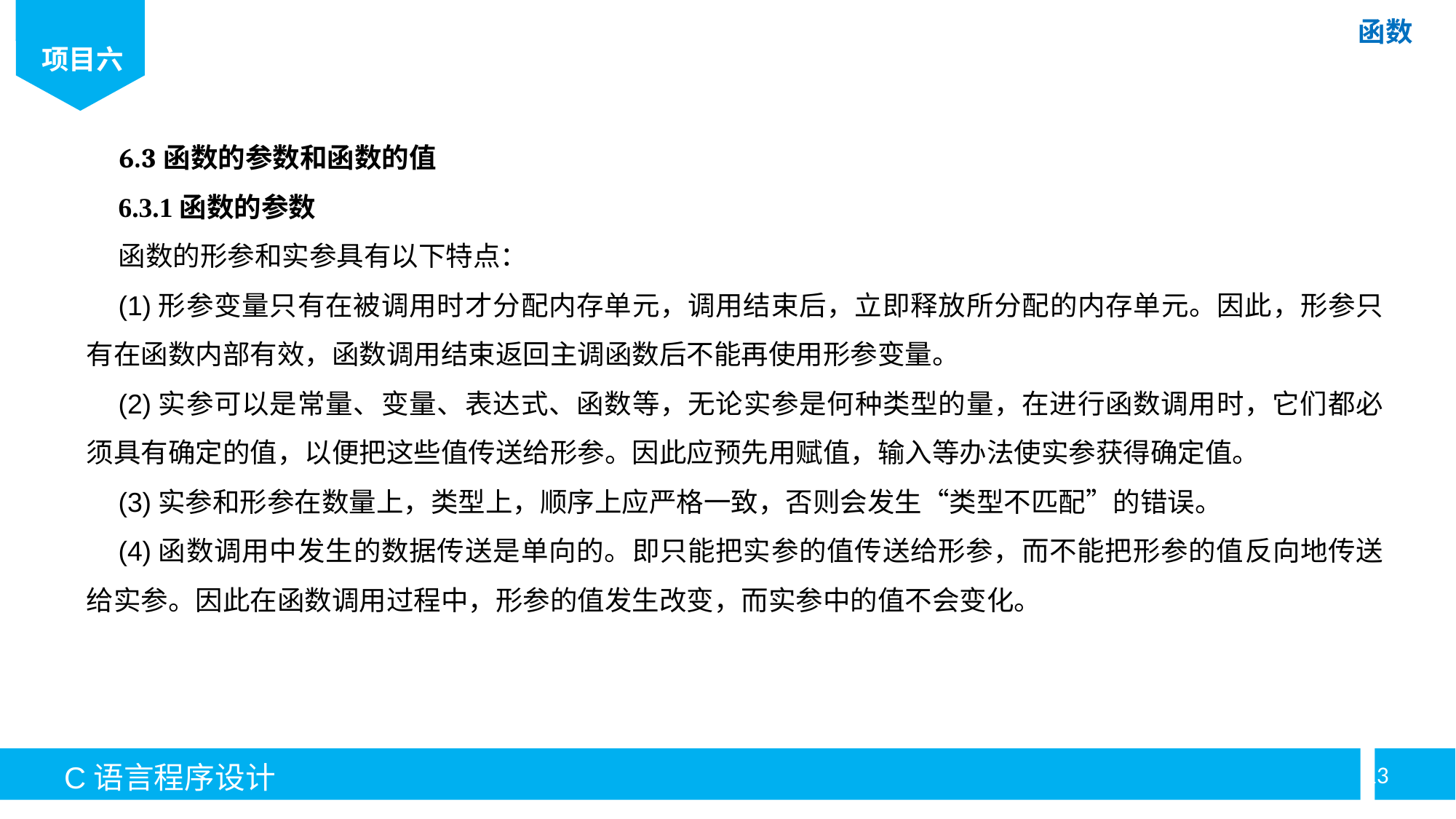

6.3函数的参数和函数的值
6.3.1函数的参数
函数的形参和实参具有以下特点：
(1)形参变量只有在被调用时才分配内存单元，调用结束后，立即释放所分配的内存单元。因此，形参只有在函数内部有效，函数调用结束返回主调函数后不能再使用形参变量。
(2)实参可以是常量、变量、表达式、函数等，无论实参是何种类型的量，在进行函数调用时，它们都必须具有确定的值，以便把这些值传送给形参。因此应预先用赋值，输入等办法使实参获得确定值。
(3)实参和形参在数量上，类型上，顺序上应严格一致，否则会发生“类型不匹配”的错误。
(4)函数调用中发生的数据传送是单向的。即只能把实参的值传送给形参，而不能把形参的值反向地传送给实参。因此在函数调用过程中，形参的值发生改变，而实参中的值不会变化。